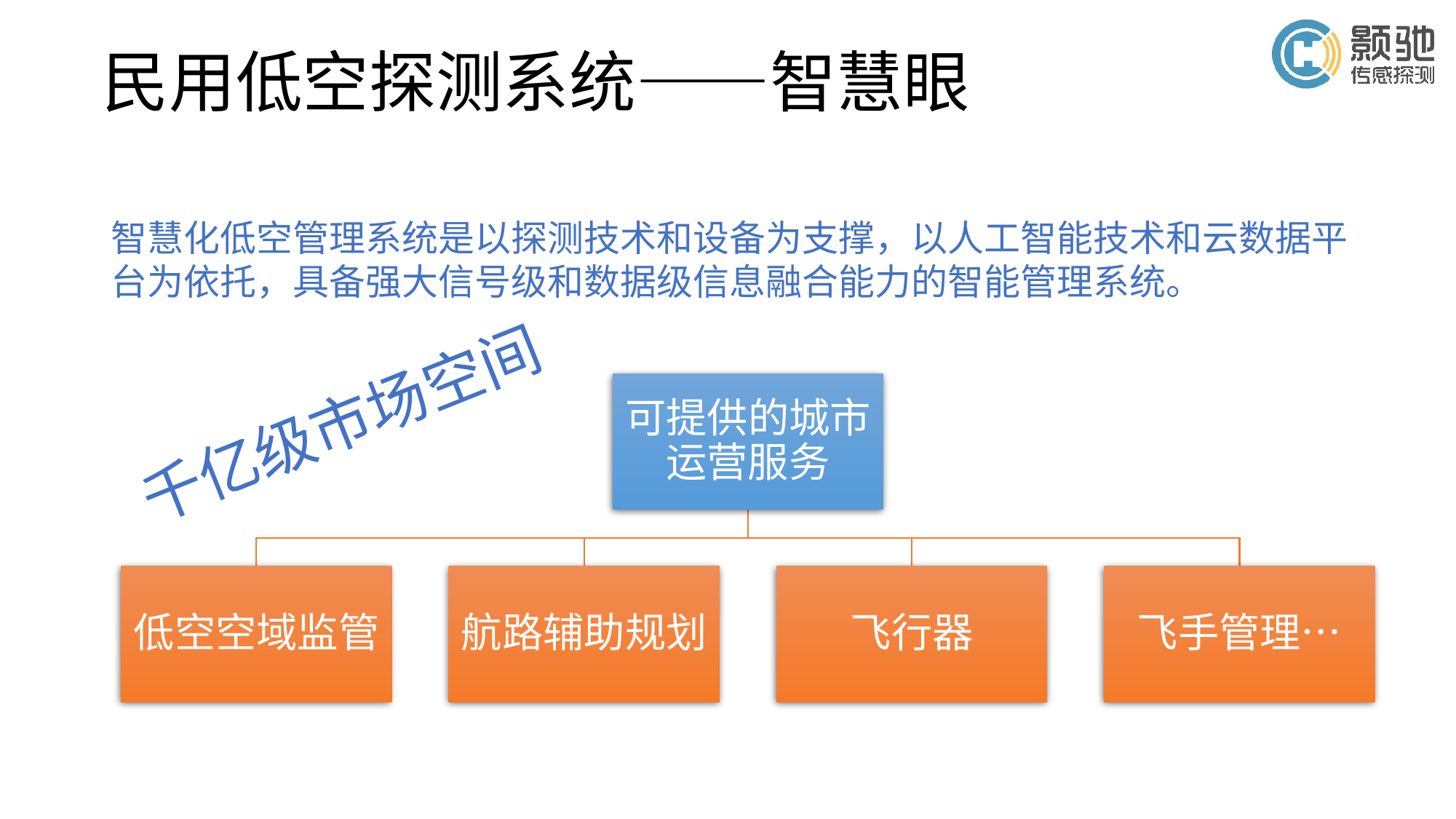

民用低空探测系统——智慧眼
智慧化低空管理系统是以探测技术和设备为支撑，以人工智能技术和云数据平台为依托，具备强大信号级和数据级信息融合能力的智能管理系统。
可提供的城市运营服务
低空空域监管
航路辅助规划
飞行器
飞手管理…
千亿级市场空间